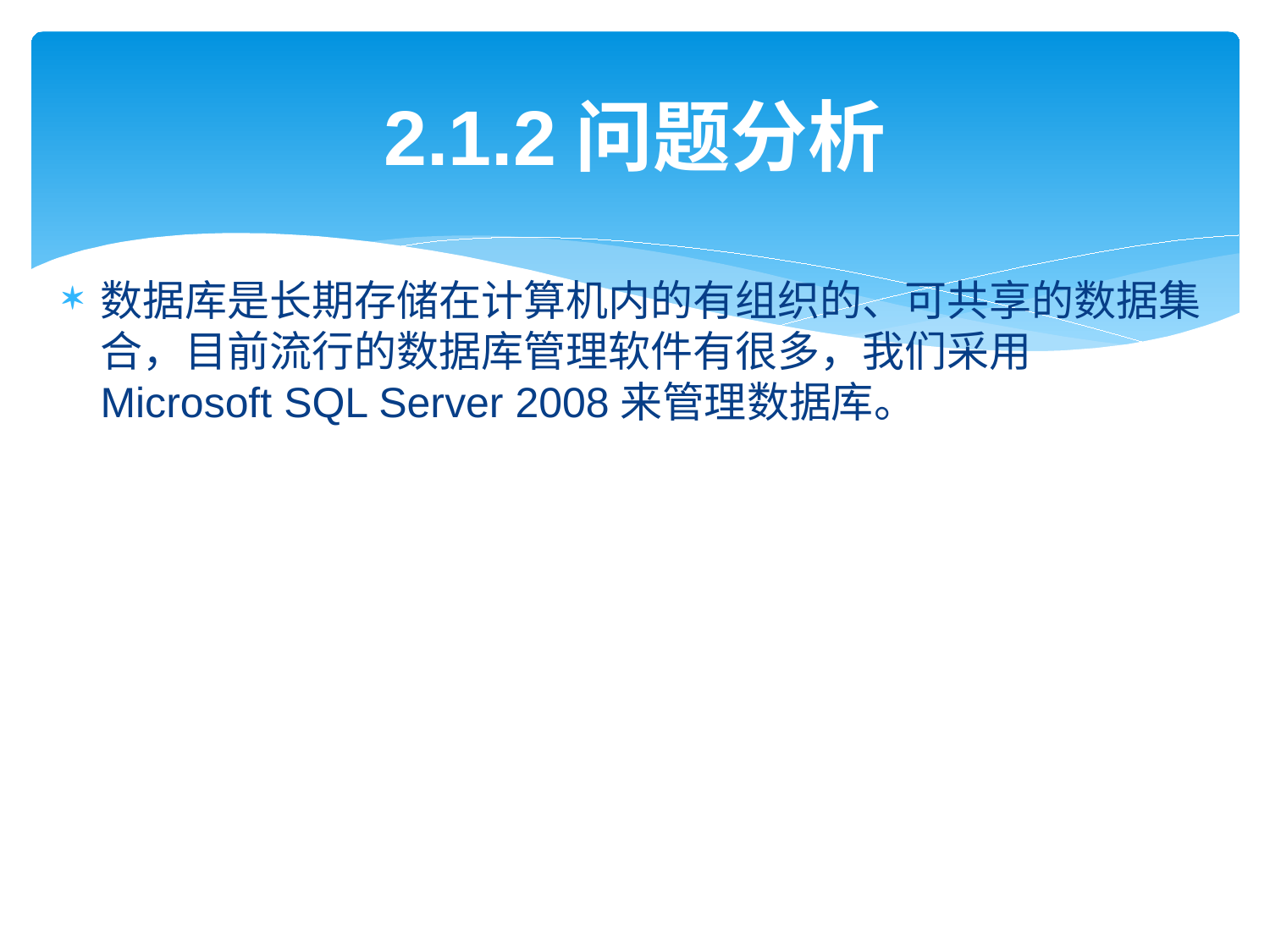

# 2.1.2问题分析
数据库是长期存储在计算机内的有组织的、可共享的数据集合，目前流行的数据库管理软件有很多，我们采用Microsoft SQL Server 2008来管理数据库。